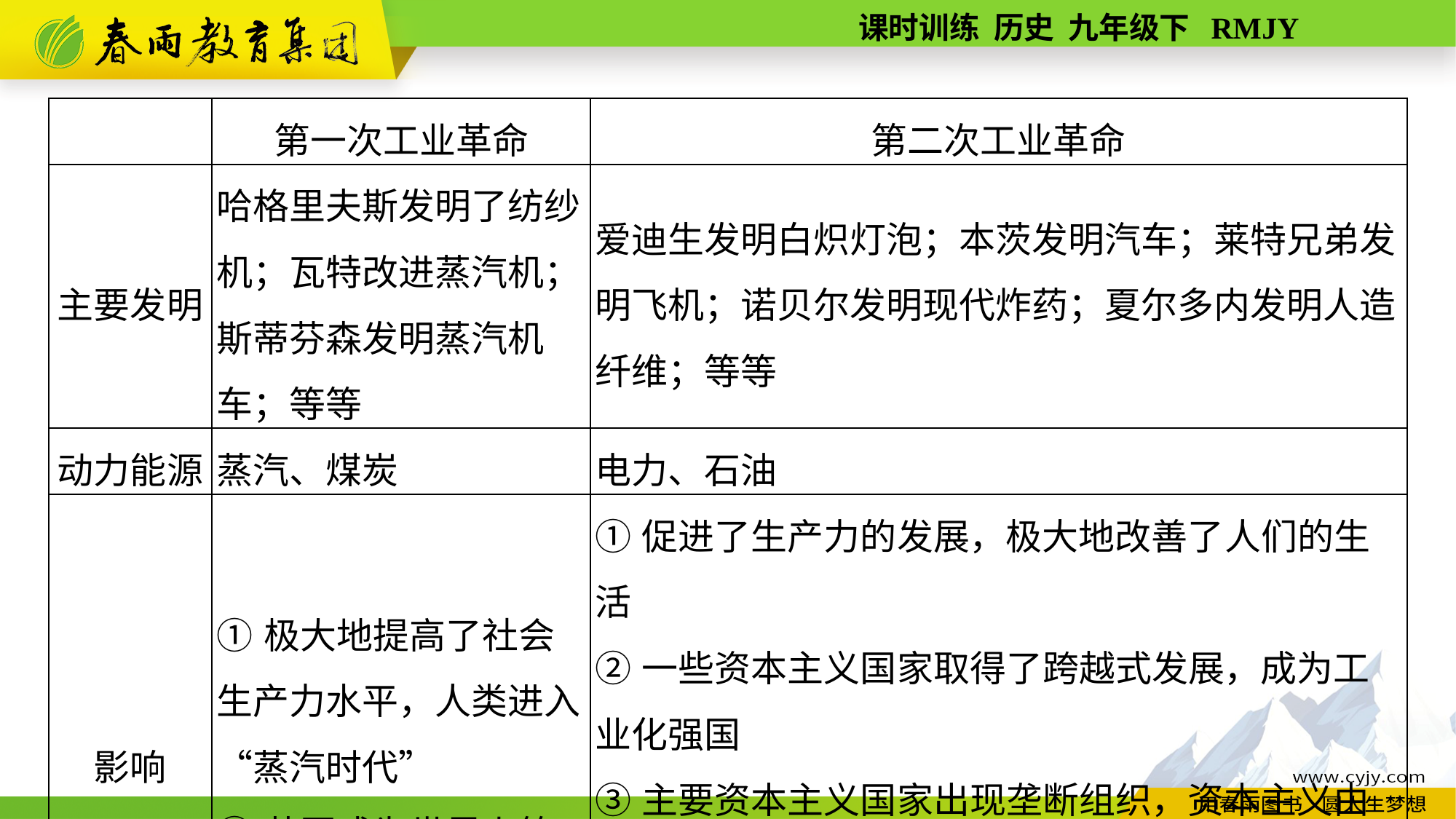

|  | 第一次工业革命 | 第二次工业革命 |
| --- | --- | --- |
| 主要发明 | 哈格里夫斯发明了纺纱机；瓦特改进蒸汽机；斯蒂芬森发明蒸汽机车；等等 | 爱迪生发明白炽灯泡；本茨发明汽车；莱特兄弟发明飞机；诺贝尔发明现代炸药；夏尔多内发明人造纤维；等等 |
| 动力能源 | 蒸汽、煤炭 | 电力、石油 |
| 影响 | ①极大地提高了社会生产力水平，人类进入“蒸汽时代” ②英国成为世界上第一个工业国家 | ①促进了生产力的发展，极大地改善了人们的生活 ②一些资本主义国家取得了跨越式发展，成为工业化强国 ③主要资本主义国家出现垄断组织，资本主义由自由资本主义向帝国主义阶段过渡 ④资本主义对外扩张增强，对世界产生了深远影响 |